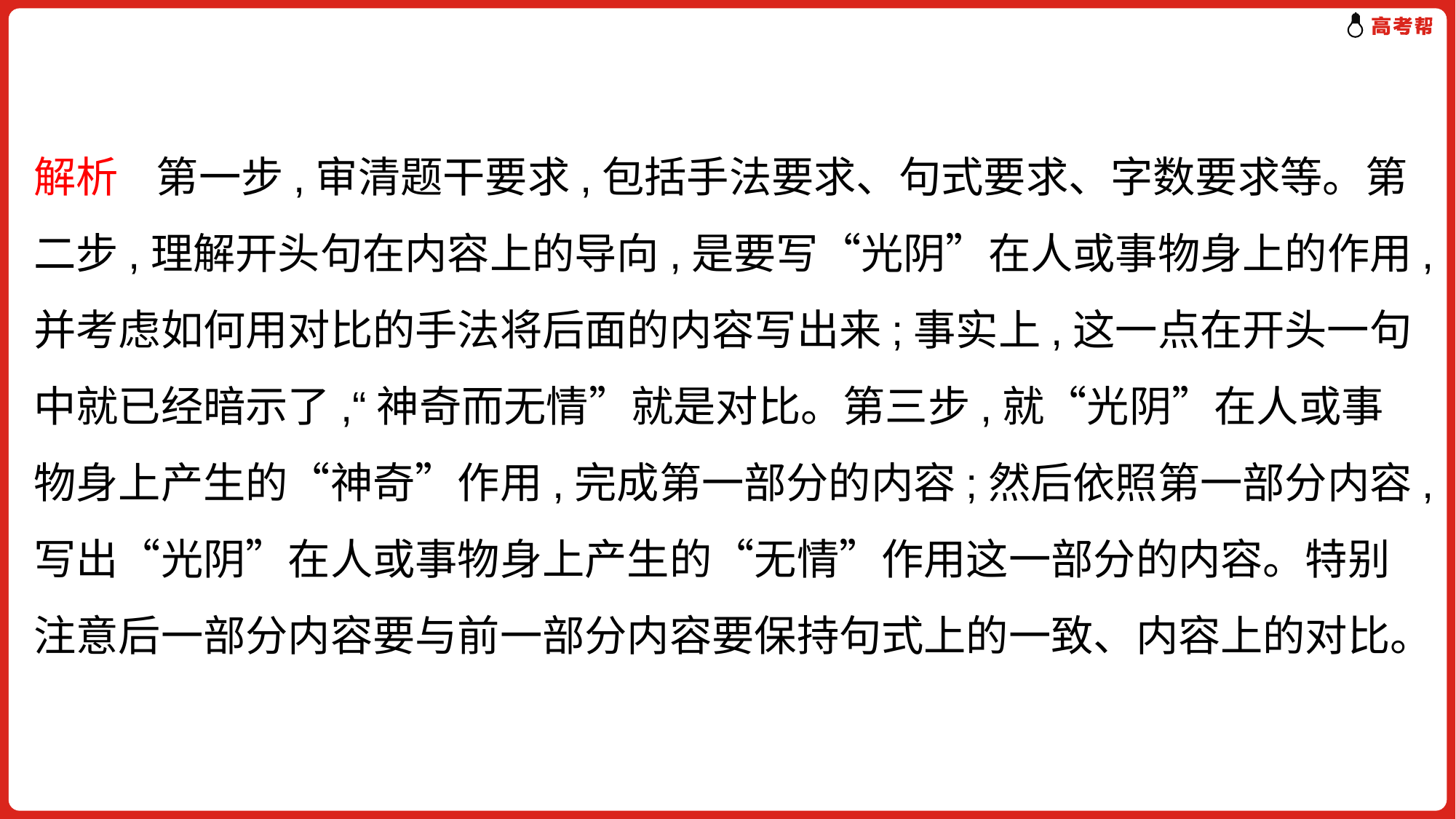

解析    第一步,审清题干要求,包括手法要求、句式要求、字数要求等。第二步,理解开头句在内容上的导向,是要写“光阴”在人或事物身上的作用,并考虑如何用对比的手法将后面的内容写出来;事实上,这一点在开头一句中就已经暗示了,“神奇而无情”就是对比。第三步,就“光阴”在人或事物身上产生的“神奇”作用,完成第一部分的内容;然后依照第一部分内容,写出“光阴”在人或事物身上产生的“无情”作用这一部分的内容。特别注意后一部分内容要与前一部分内容要保持句式上的一致、内容上的对比。